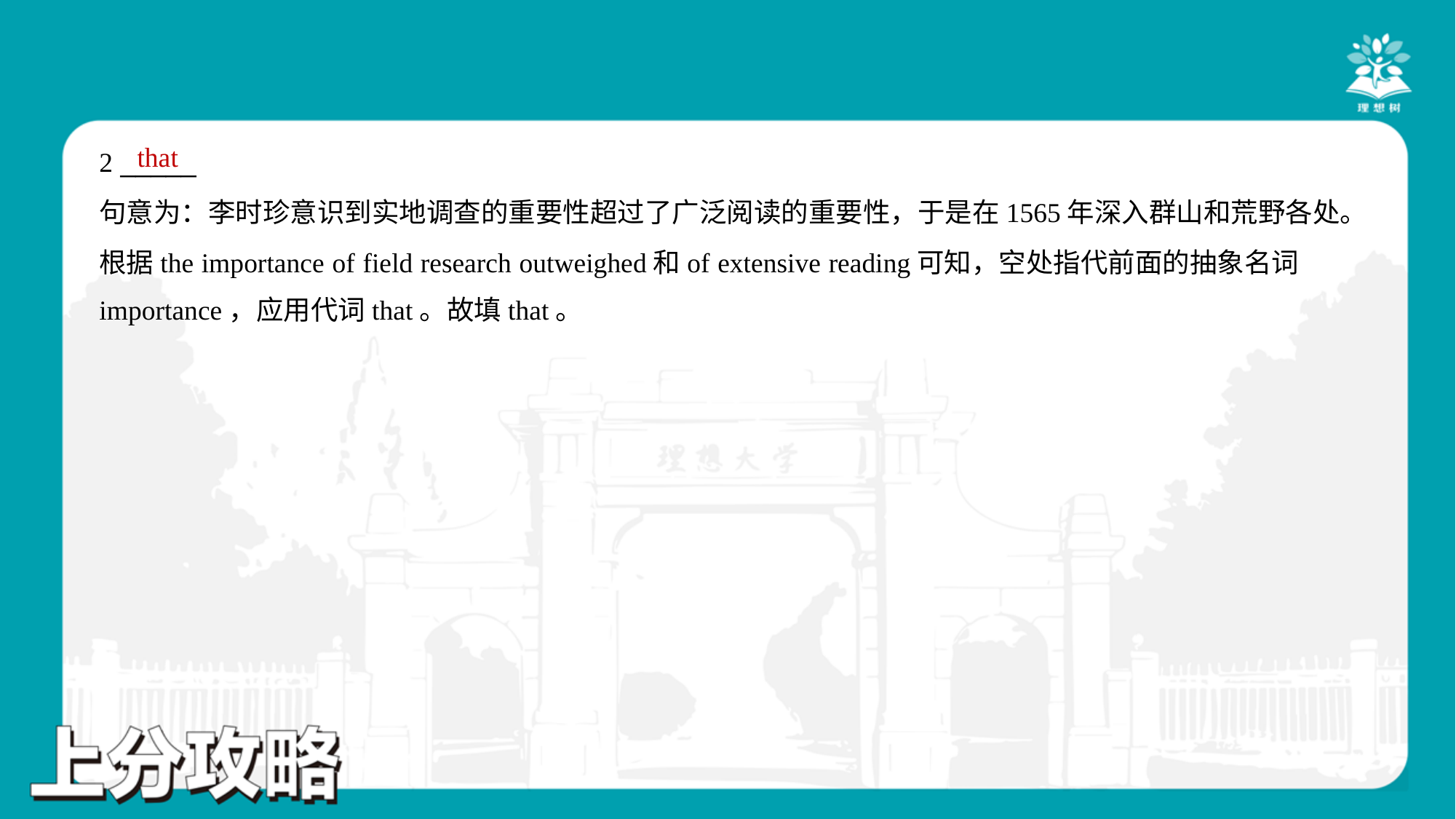

that
2 _____
句意为：李时珍意识到实地调查的重要性超过了广泛阅读的重要性，于是在1565年深入群山和荒野各处。
根据the importance of field research outweighed和of extensive reading可知，空处指代前面的抽象名词
importance，应用代词that。故填that。